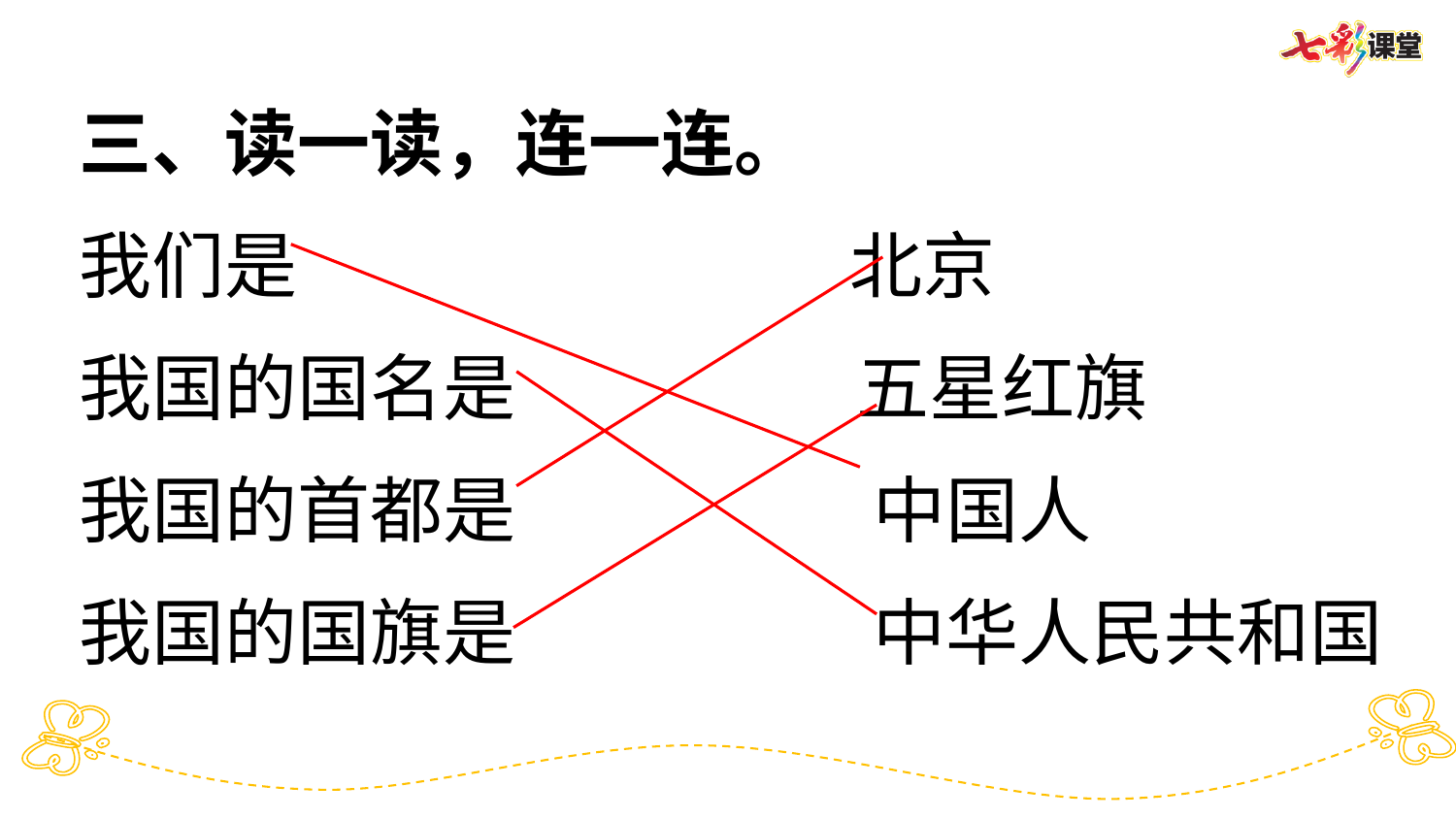

三、读一读，连一连。
我们是                                  北京
我国的国名是                     五星红旗
我国的首都是                      中国人
我国的国旗是                      中华人民共和国